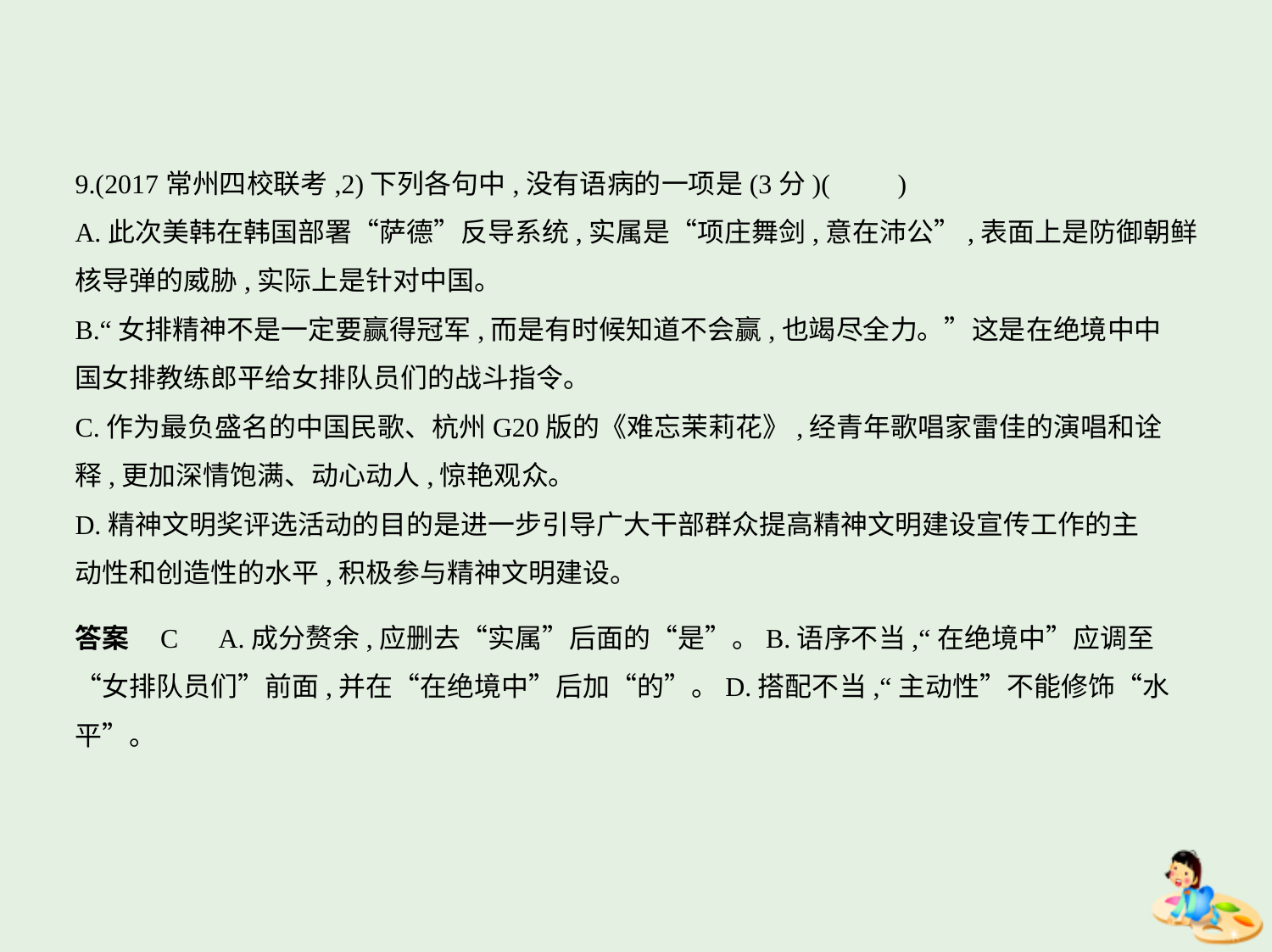

9.(2017常州四校联考,2)下列各句中,没有语病的一项是(3分)(　　)
A.此次美韩在韩国部署“萨德”反导系统,实属是“项庄舞剑,意在沛公”,表面上是防御朝鲜
核导弹的威胁,实际上是针对中国。
B.“女排精神不是一定要赢得冠军,而是有时候知道不会赢,也竭尽全力。”这是在绝境中中
国女排教练郎平给女排队员们的战斗指令。
C.作为最负盛名的中国民歌、杭州G20版的《难忘茉莉花》,经青年歌唱家雷佳的演唱和诠
释,更加深情饱满、动心动人,惊艳观众。
D.精神文明奖评选活动的目的是进一步引导广大干部群众提高精神文明建设宣传工作的主
动性和创造性的水平,积极参与精神文明建设。
答案    C　A.成分赘余,应删去“实属”后面的“是”。B.语序不当,“在绝境中”应调至
“女排队员们”前面,并在“在绝境中”后加“的”。D.搭配不当,“主动性”不能修饰“水
平”。